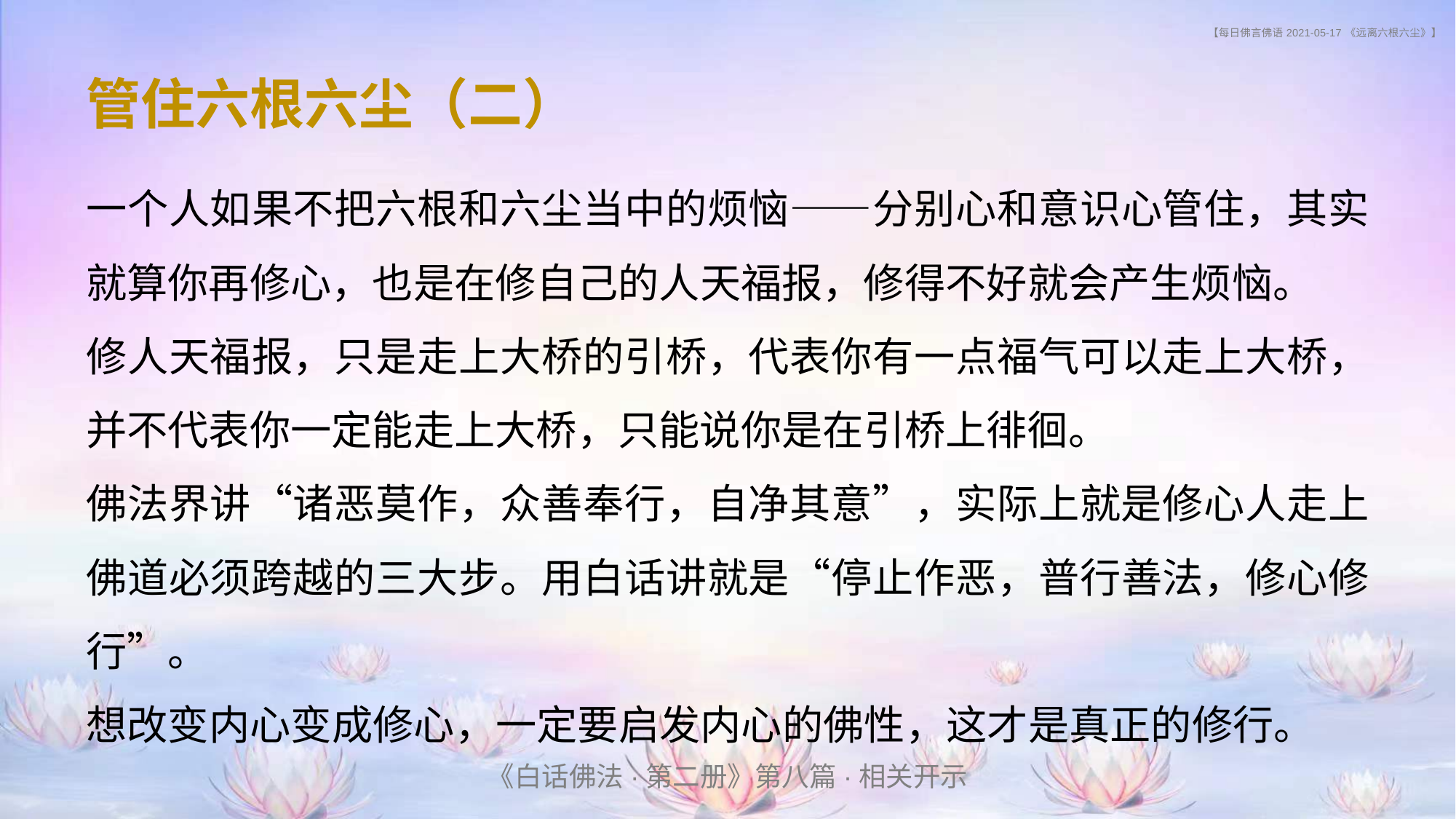

# 【每日佛言佛语 2021-05-17 《远离六根六尘》】
管住六根六尘（二）
一个人如果不把六根和六尘当中的烦恼——分别心和意识心管住，其实就算你再修心，也是在修自己的人天福报，修得不好就会产生烦恼。
修人天福报，只是走上大桥的引桥，代表你有一点福气可以走上大桥，并不代表你一定能走上大桥，只能说你是在引桥上徘徊。
佛法界讲“诸恶莫作，众善奉行，自净其意”，实际上就是修心人走上佛道必须跨越的三大步。用白话讲就是“停止作恶，普行善法，修心修行”。
想改变内心变成修心，一定要启发内心的佛性，这才是真正的修行。

《白话佛法·第二册》第八篇·相关开示